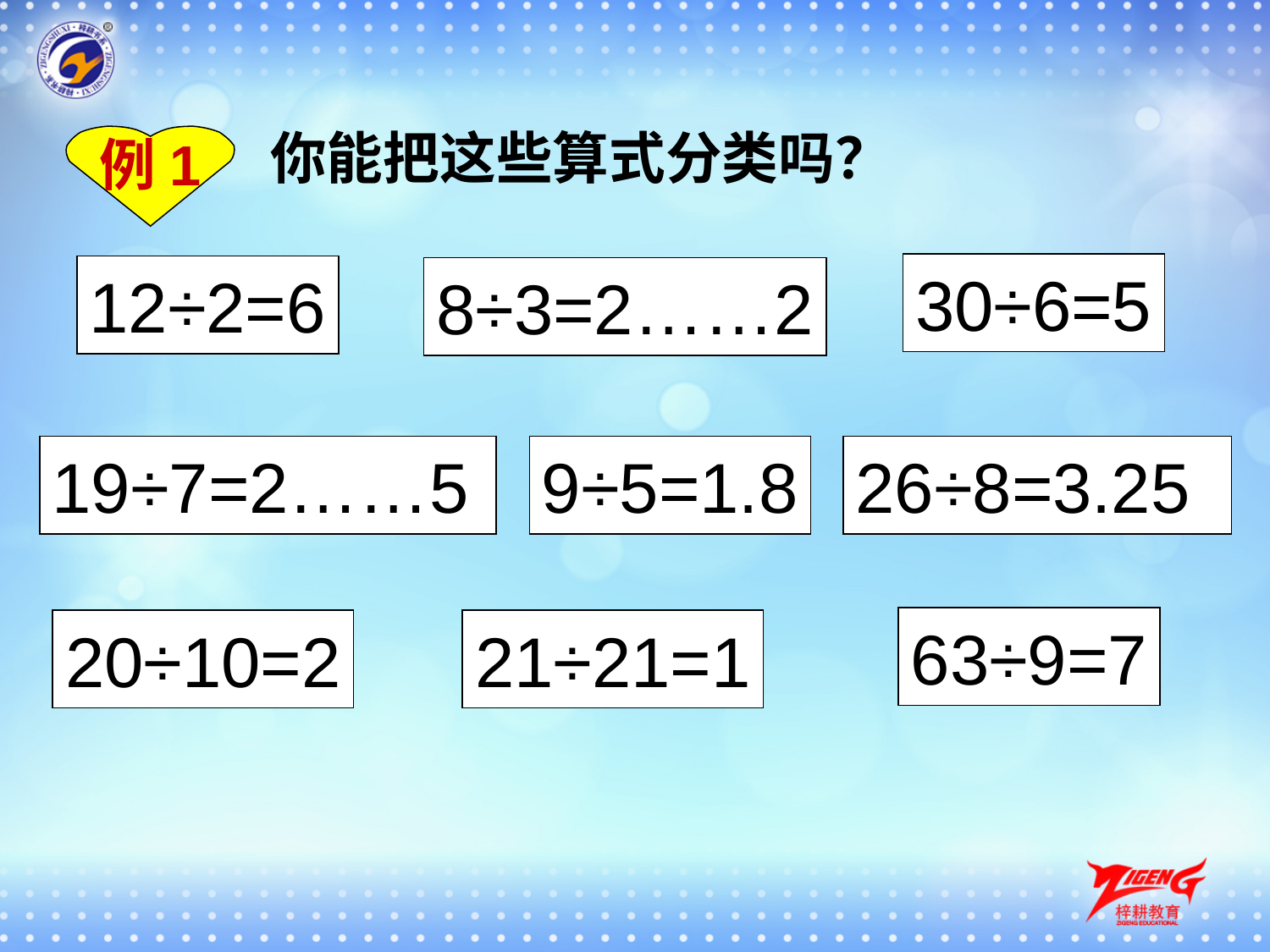

你能把这些算式分类吗？
例1
30÷6=5
12÷2=6
8÷3=2……2
19÷7=2……5
9÷5=1.8
26÷8=3.25
63÷9=7
20÷10=2
21÷21=1